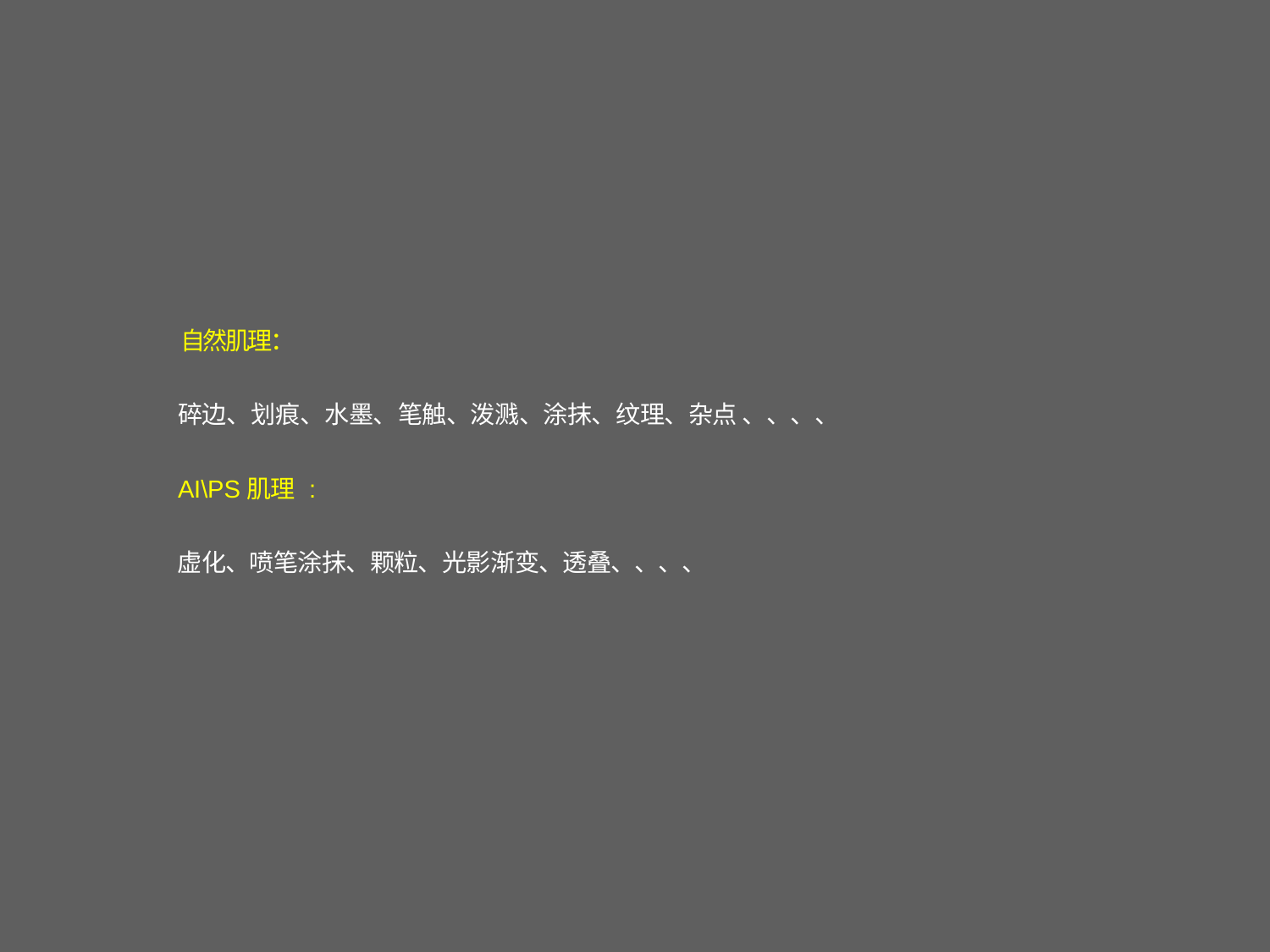

自然肌理：

碎边、划痕、水墨、笔触、泼溅、涂抹、纹理、杂点 、、、、

AI\PS肌理 :

虚化、喷笔涂抹、颗粒、光影渐变、透叠、、、、